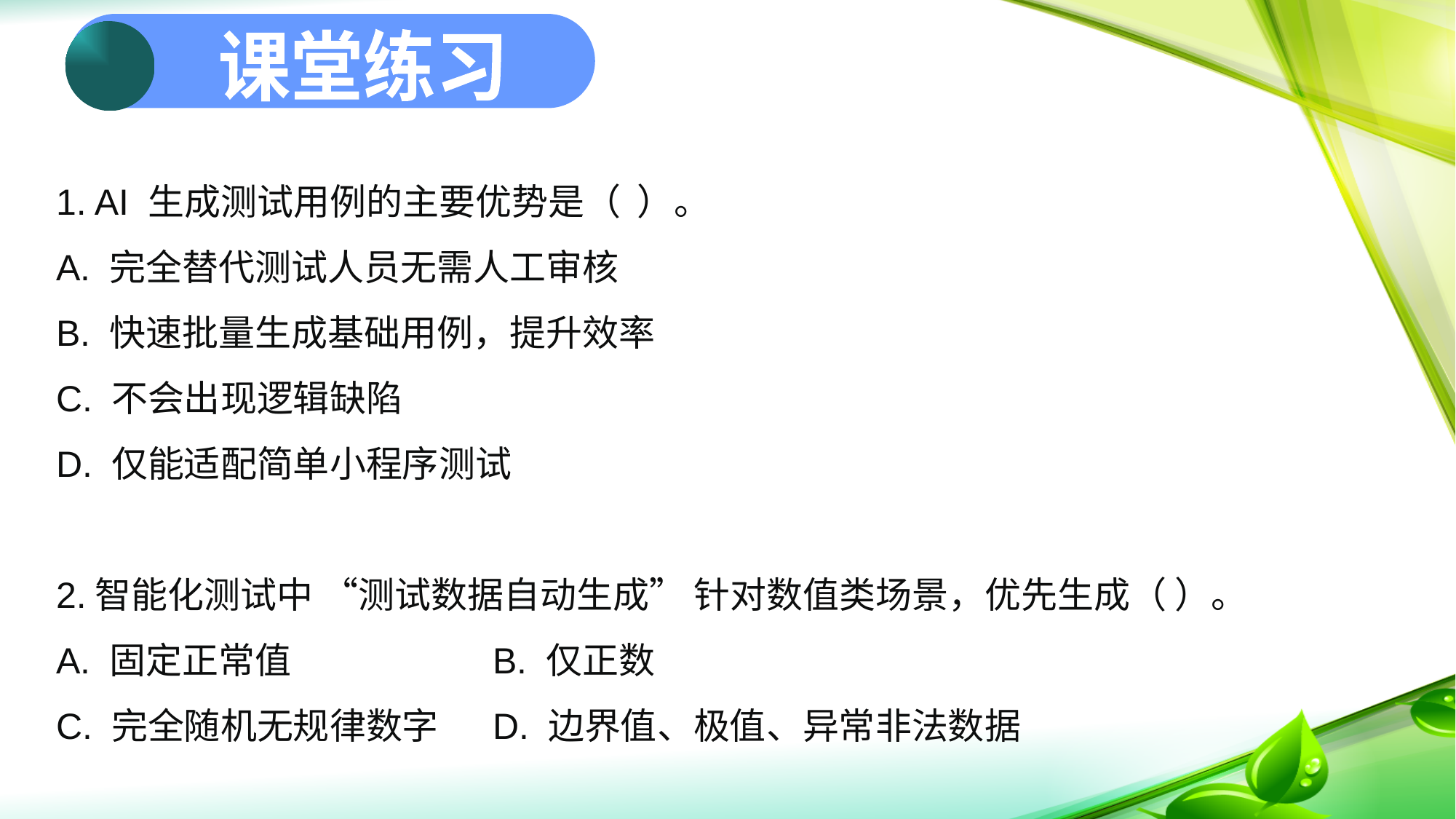

课堂练习

1. AI 生成测试用例的主要优势是（  ）。
A. 完全替代测试人员无需人工审核
B. 快速批量生成基础用例，提升效率
C. 不会出现逻辑缺陷
D. 仅能适配简单小程序测试

2.智能化测试中 “测试数据自动生成” 针对数值类场景，优先生成（ ）。
A. 固定正常值 		B. 仅正数
C. 完全随机无规律数字	D. 边界值、极值、异常非法数据